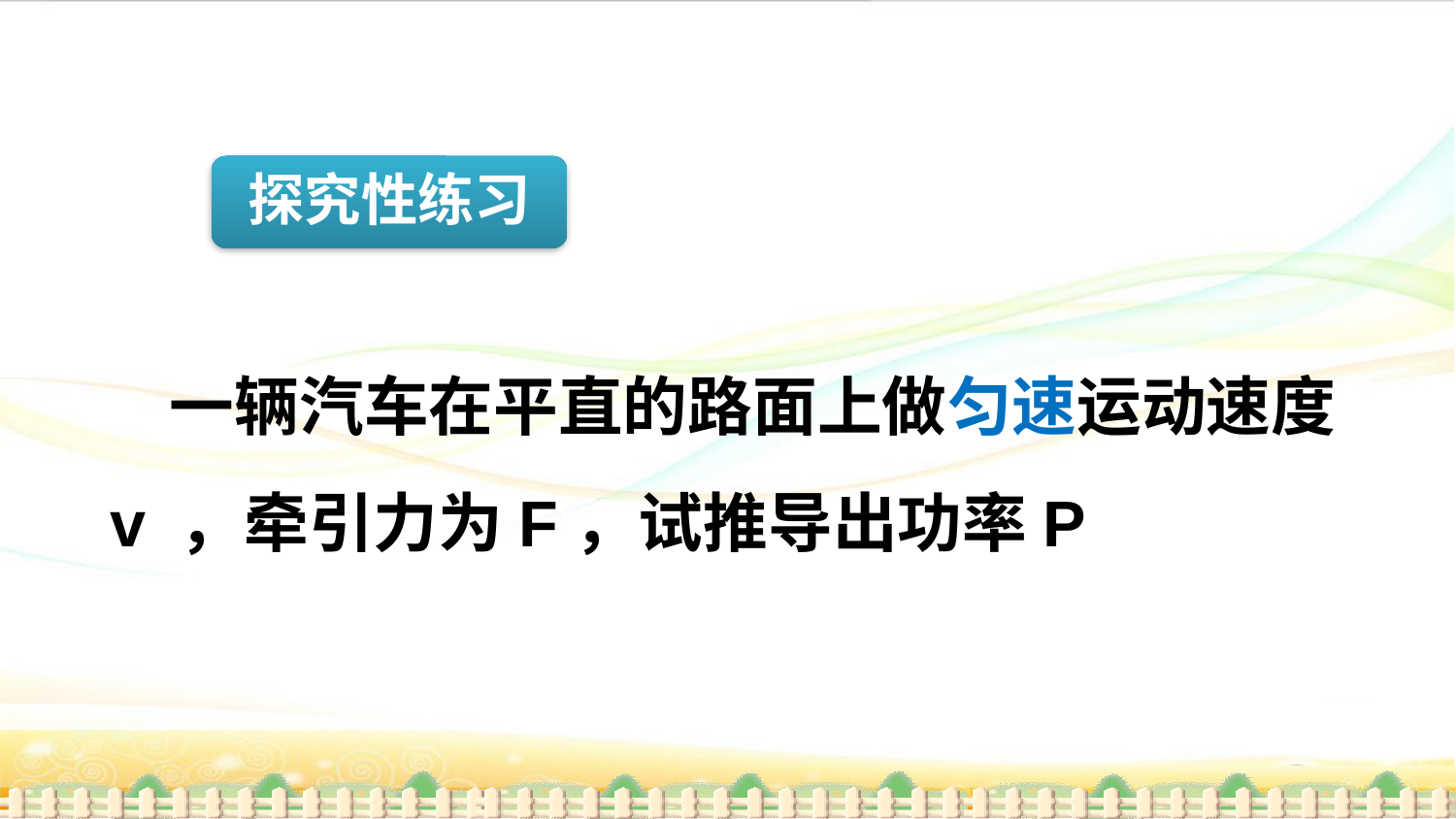

探究性练习
   一辆汽车在平直的路面上做匀速运动速度v ，牵引力为F，试推导出功率P